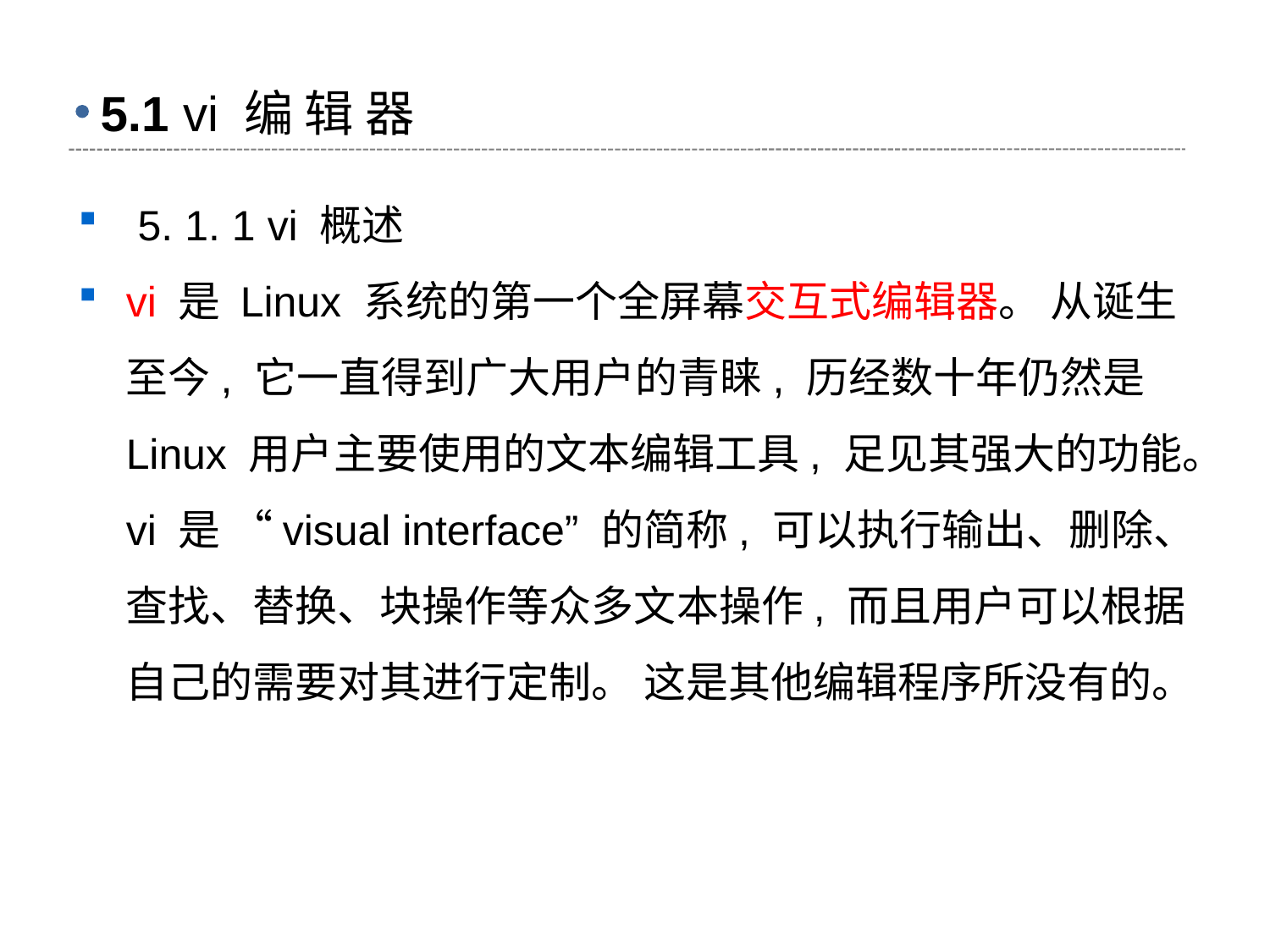

# 5.1 vi 编 辑 器
 5. 1. 1 vi 概述
vi 是 Linux 系统的第一个全屏幕交互式编辑器。 从诞生至今, 它一直得到广大用户的青睐, 历经数十年仍然是 Linux 用户主要使用的文本编辑工具, 足见其强大的功能。vi 是 “visual interface” 的简称, 可以执行输出、删除、 查找、替换、块操作等众多文本操作, 而且用户可以根据自己的需要对其进行定制。 这是其他编辑程序所没有的。